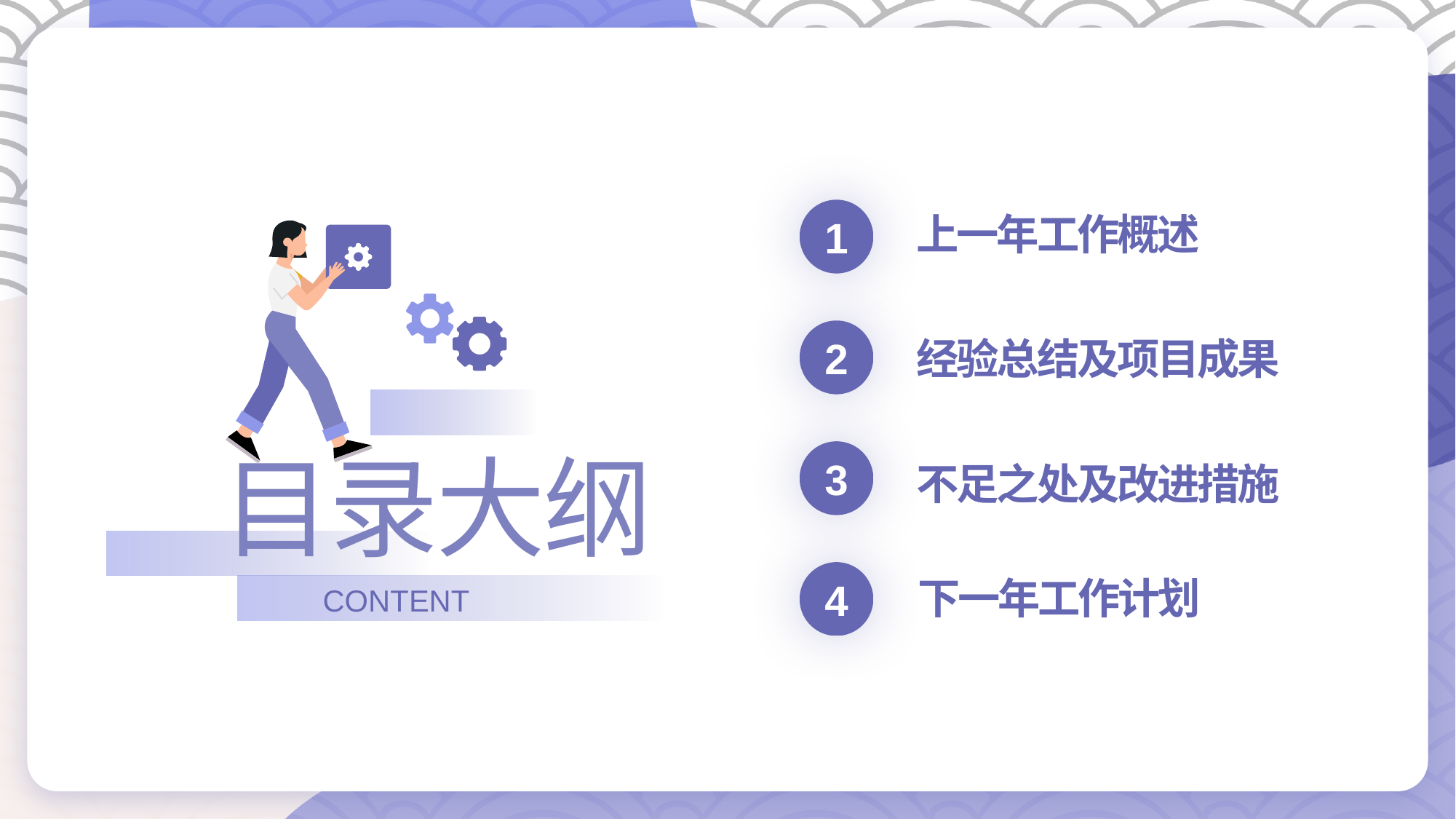

1
上一年工作概述

2
经验总结及项目成果

目录大纲
3
不足之处及改进措施

4
下一年工作计划

CONTENT